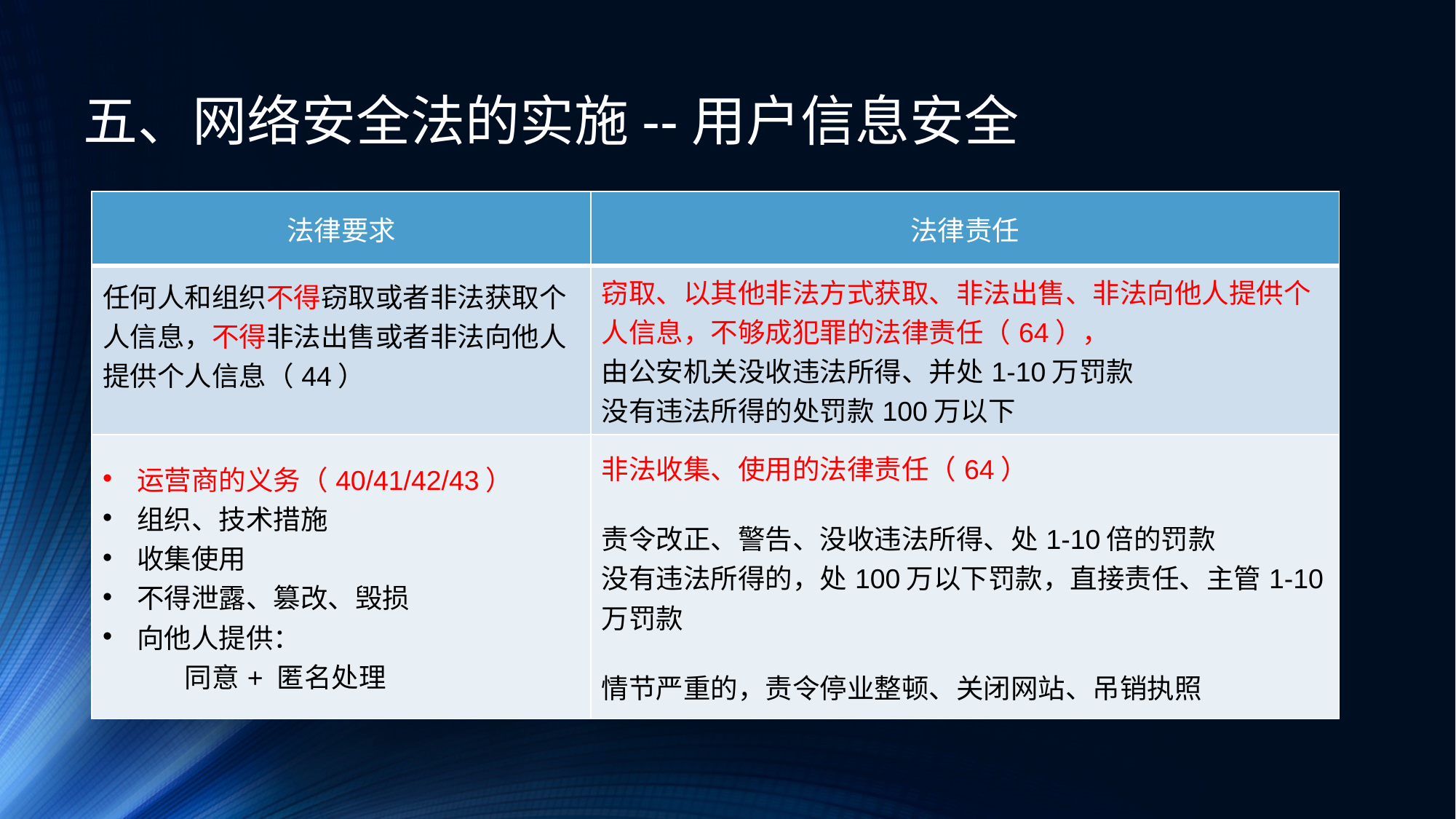

五、网络安全法的实施--用户信息安全
| 法律要求 | 法律责任 |
| --- | --- |
| 任何人和组织不得窃取或者非法获取个人信息，不得非法出售或者非法向他人提供个人信息（44） | 窃取、以其他非法方式获取、非法出售、非法向他人提供个人信息，不够成犯罪的法律责任（64）， 由公安机关没收违法所得、并处1-10万罚款 没有违法所得的处罚款100万以下 |
| 运营商的义务（40/41/42/43） 组织、技术措施 收集使用 不得泄露、篡改、毁损 向他人提供： 同意+ 匿名处理 | 非法收集、使用的法律责任（64） 责令改正、警告、没收违法所得、处1-10倍的罚款 没有违法所得的，处100万以下罚款，直接责任、主管1-10万罚款 情节严重的，责令停业整顿、关闭网站、吊销执照 |